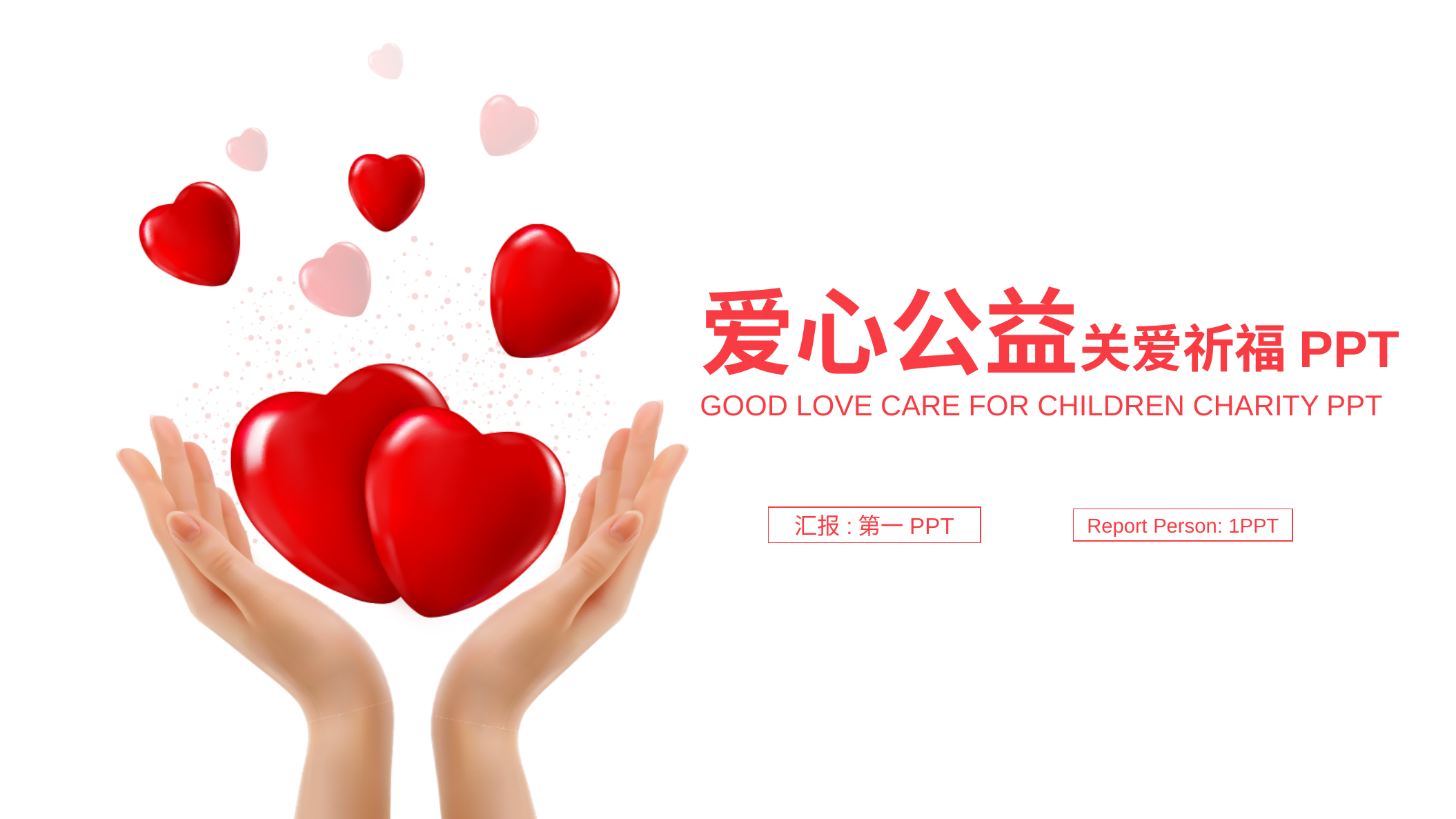

爱心公益关爱祈福PPT
GOOD LOVE CARE FOR CHILDREN CHARITY PPT
汇报:第一PPT
Report Person: 1PPT